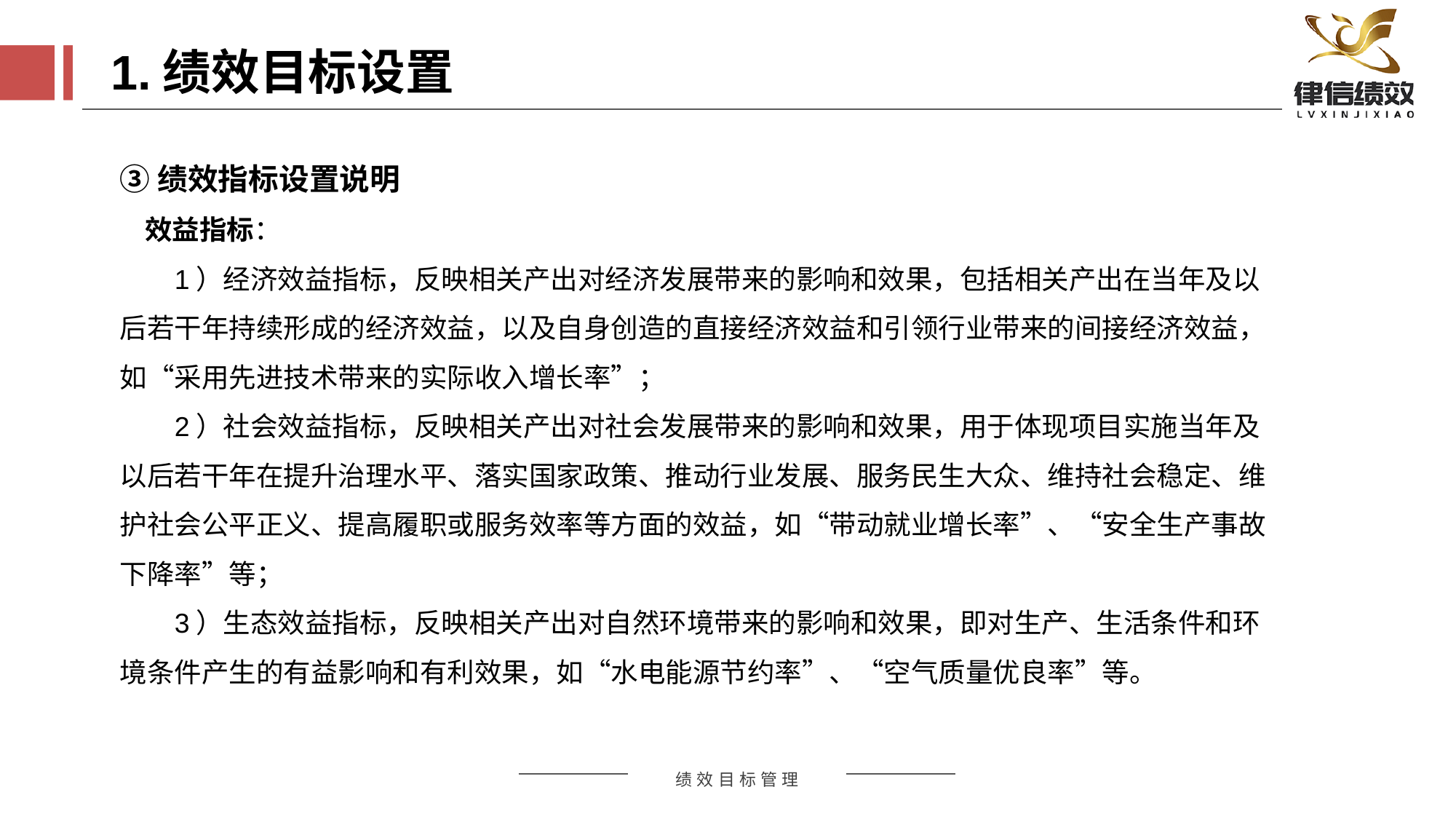

1.绩效目标设置
③绩效指标设置说明
   效益指标：
1）经济效益指标，反映相关产出对经济发展带来的影响和效果，包括相关产出在当年及以后若干年持续形成的经济效益，以及自身创造的直接经济效益和引领行业带来的间接经济效益，如“采用先进技术带来的实际收入增长率”；
2）社会效益指标，反映相关产出对社会发展带来的影响和效果，用于体现项目实施当年及以后若干年在提升治理水平、落实国家政策、推动行业发展、服务民生大众、维持社会稳定、维护社会公平正义、提高履职或服务效率等方面的效益，如“带动就业增长率”、“安全生产事故下降率”等；
3）生态效益指标，反映相关产出对自然环境带来的影响和效果，即对生产、生活条件和环境条件产生的有益影响和有利效果，如“水电能源节约率”、“空气质量优良率”等。